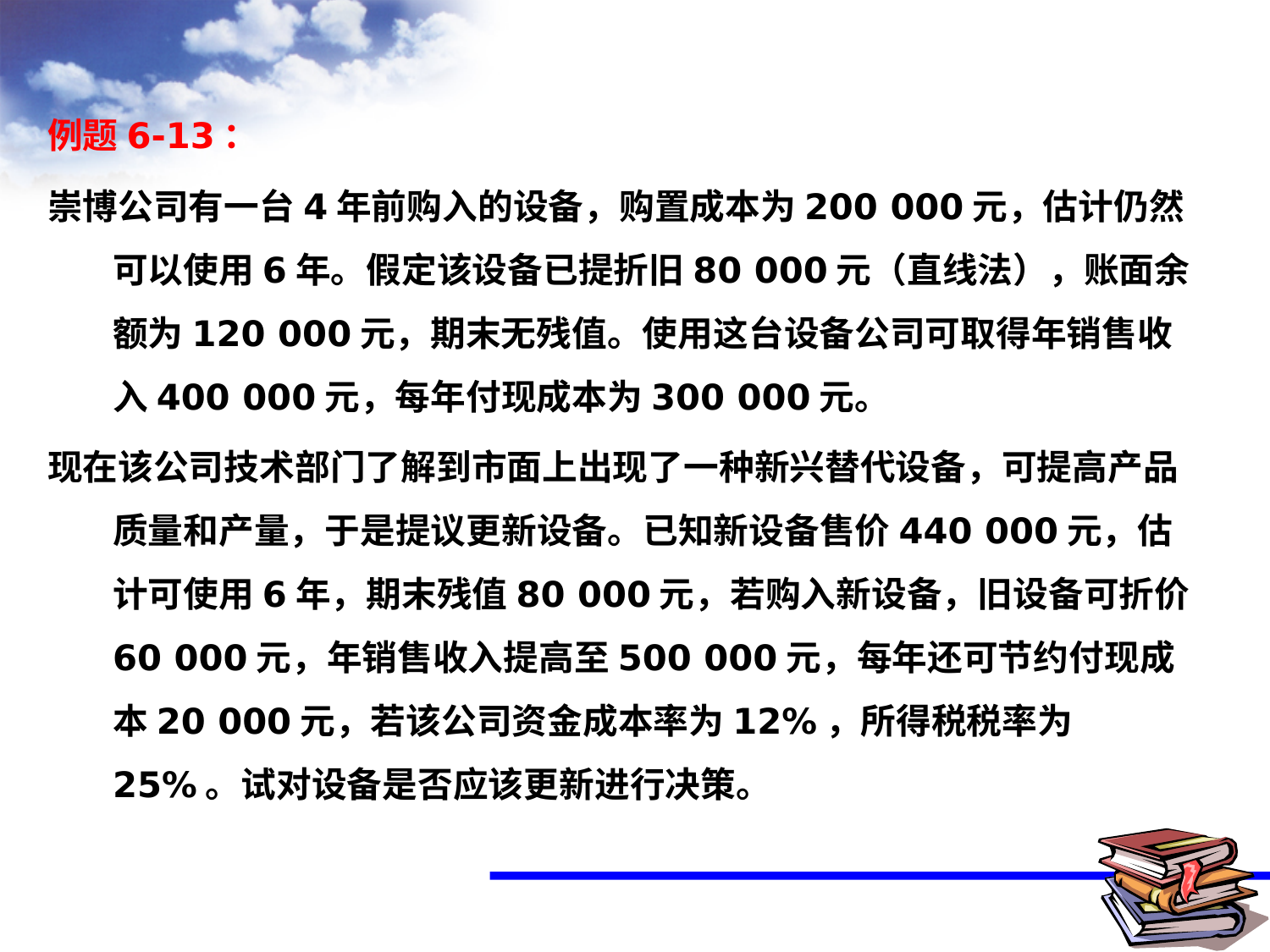

例题6-13：
崇博公司有一台4年前购入的设备，购置成本为200 000元，估计仍然可以使用6年。假定该设备已提折旧80 000元（直线法），账面余额为120 000元，期末无残值。使用这台设备公司可取得年销售收入400 000元，每年付现成本为300 000元。
现在该公司技术部门了解到市面上出现了一种新兴替代设备，可提高产品质量和产量，于是提议更新设备。已知新设备售价440 000元，估计可使用6年，期末残值80 000元，若购入新设备，旧设备可折价60 000元，年销售收入提高至500 000元，每年还可节约付现成本20 000元，若该公司资金成本率为12%，所得税税率为25%。试对设备是否应该更新进行决策。